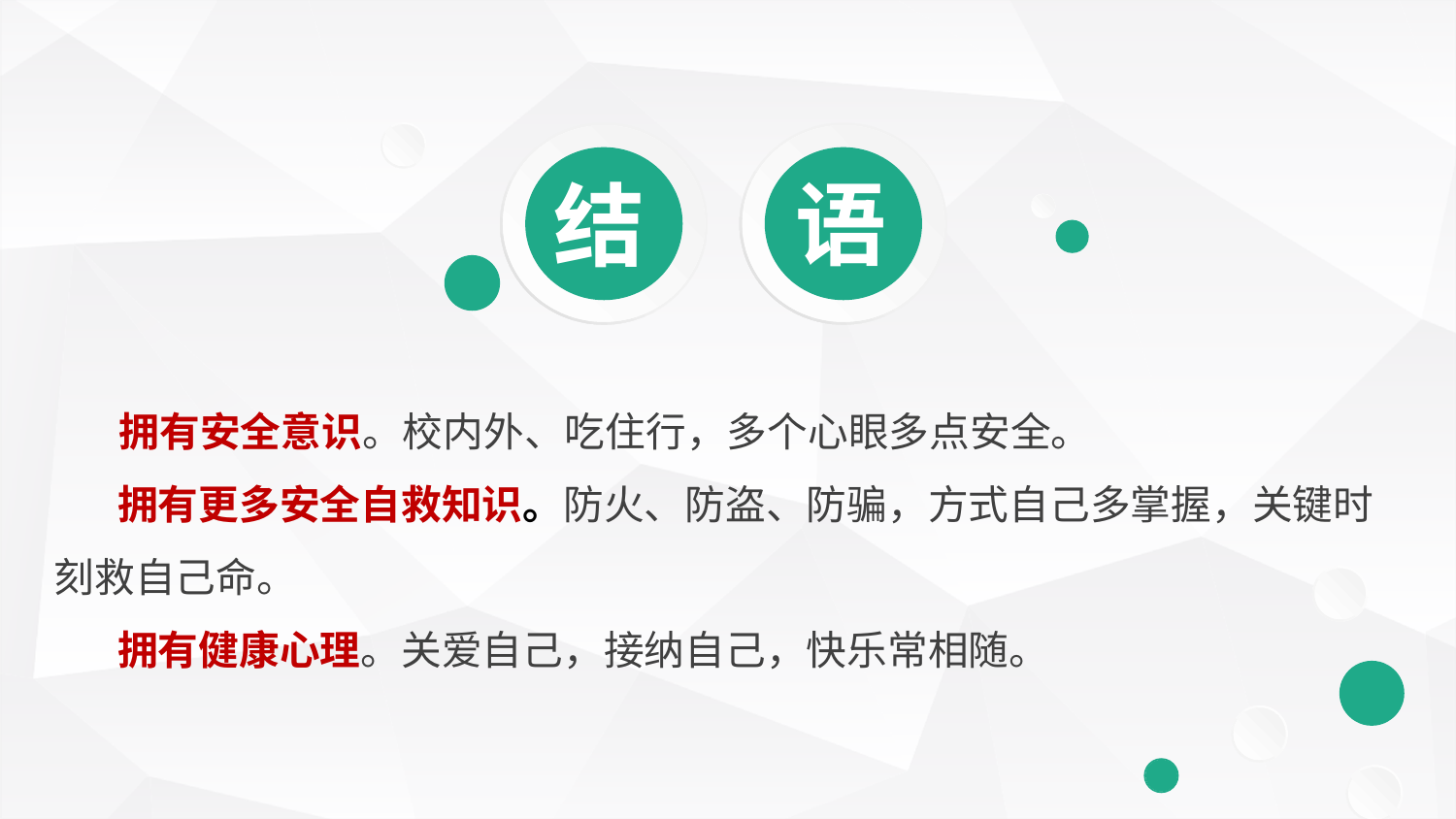

结

语

      拥有安全意识。校内外、吃住行，多个心眼多点安全。
      拥有更多安全自救知识。防火、防盗、防骗，方式自己多掌握，关键时刻救自己命。
      拥有健康心理。关爱自己，接纳自己，快乐常相随。